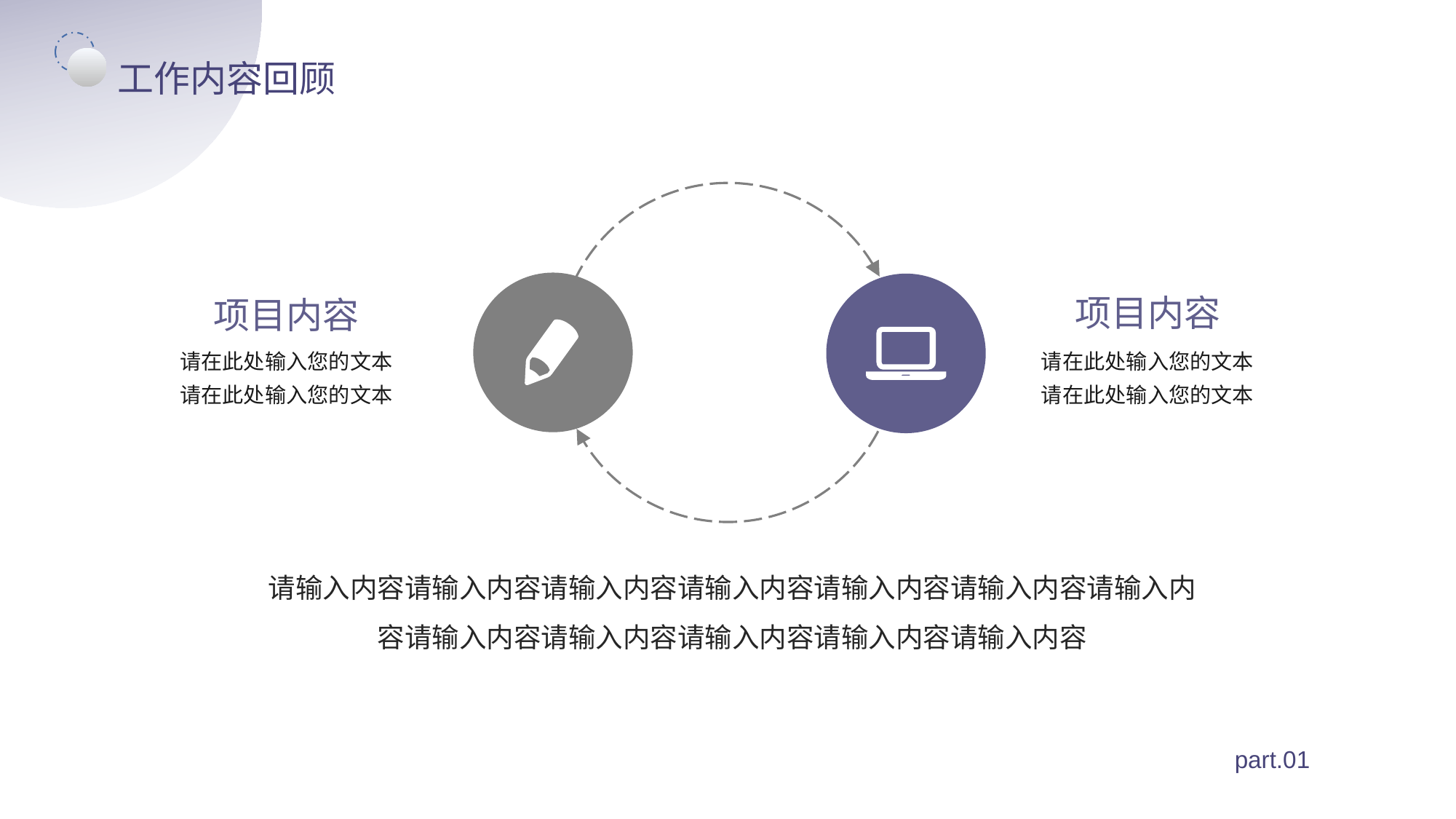

工作内容回顾

项目内容
请在此处输入您的文本
请在此处输入您的文本
项目内容
请在此处输入您的文本
请在此处输入您的文本
请输入内容请输入内容请输入内容请输入内容请输入内容请输入内容请输入内容请输入内容请输入内容请输入内容请输入内容请输入内容
part.01